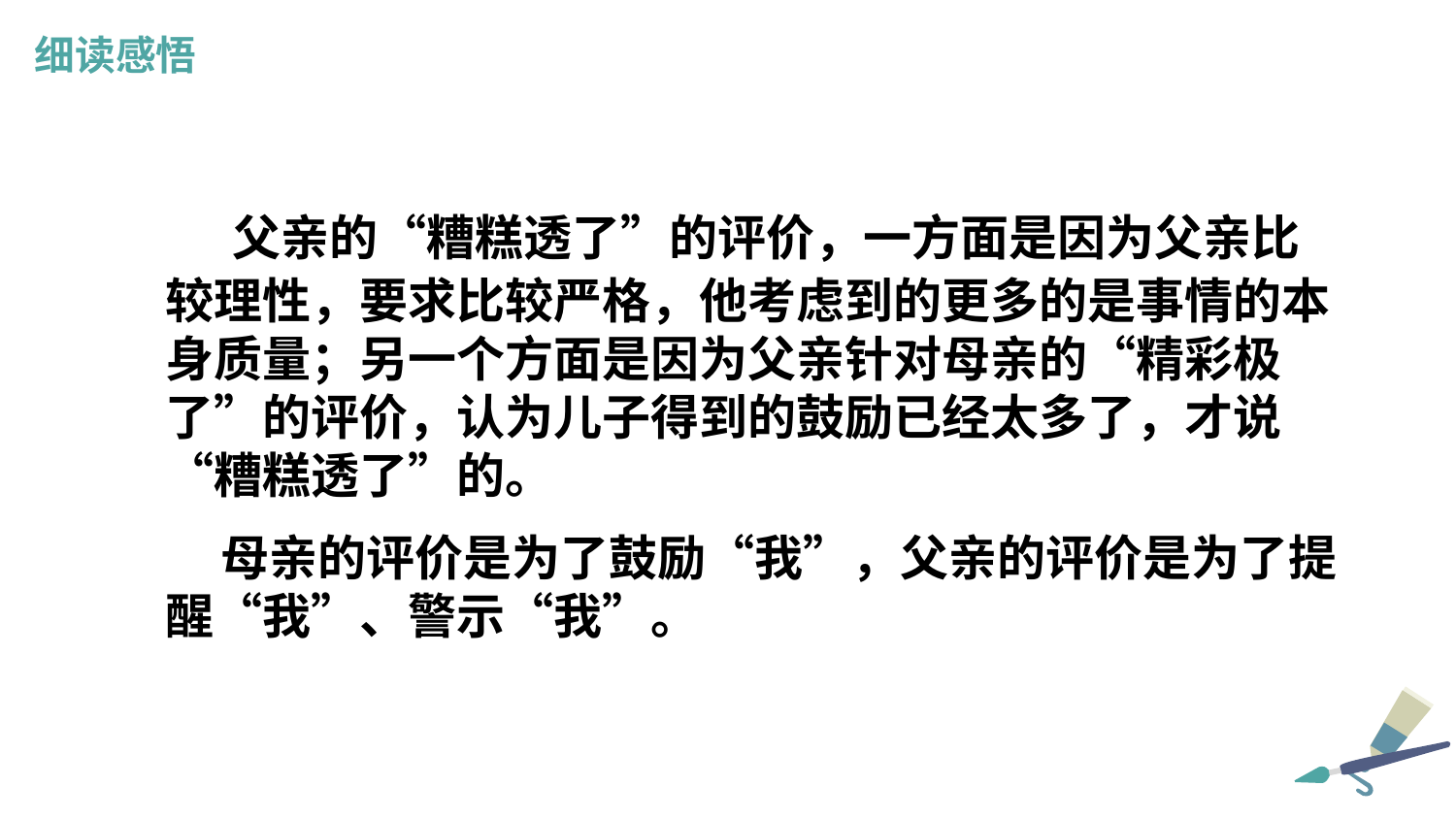

细读感悟
   父亲的“糟糕透了”的评价，一方面是因为父亲比较理性，要求比较严格，他考虑到的更多的是事情的本身质量；另一个方面是因为父亲针对母亲的“精彩极了”的评价，认为儿子得到的鼓励已经太多了，才说“糟糕透了”的。
    母亲的评价是为了鼓励“我”，父亲的评价是为了提醒“我”、警示“我”。